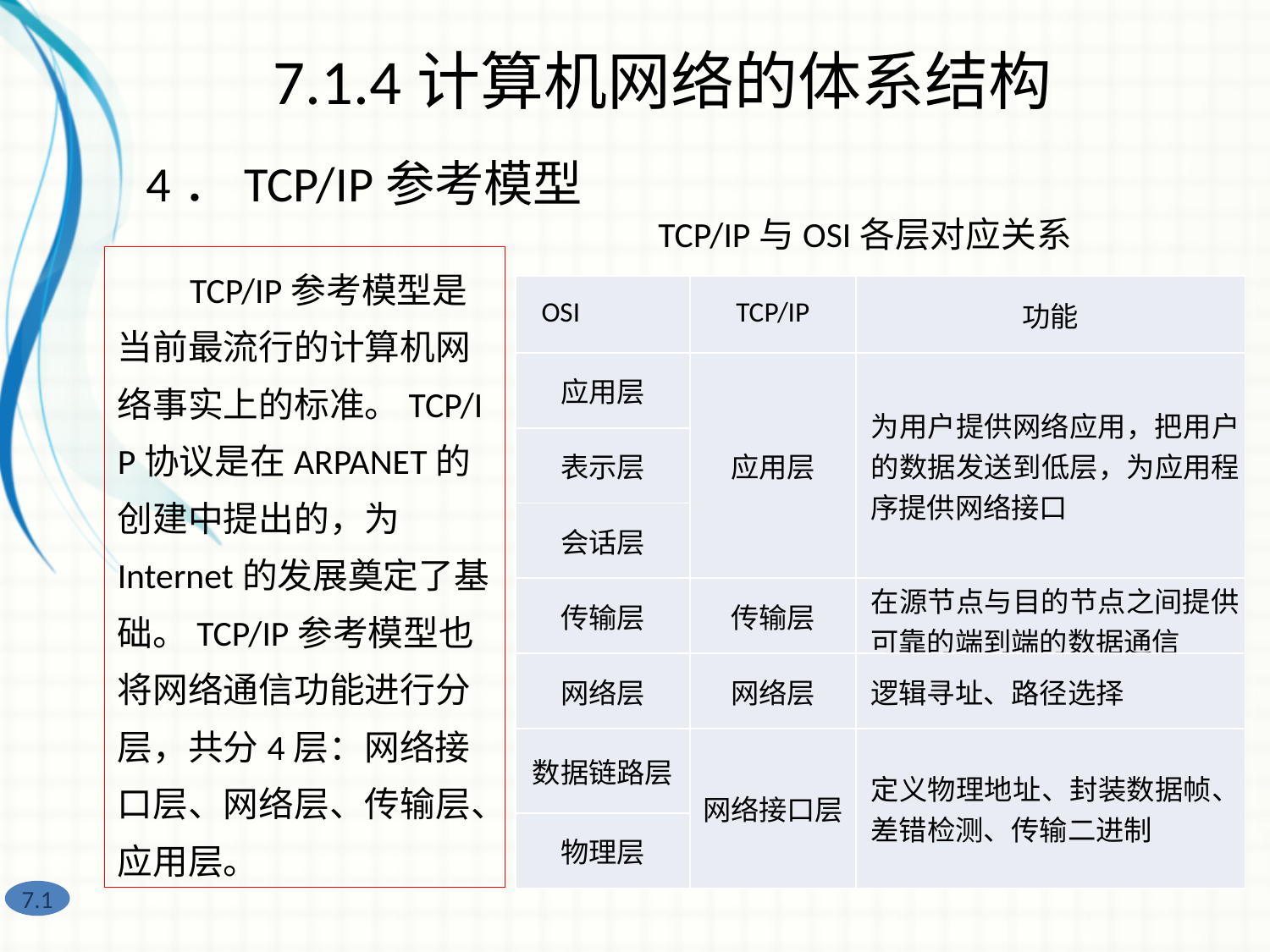

7.1.4计算机网络的体系结构
4．TCP/IP参考模型
TCP/IP与OSI各层对应关系
         TCP/IP参考模型是当前最流行的计算机网络事实上的标准。TCP/IP协议是在ARPANET的创建中提出的，为Internet的发展奠定了基础。TCP/IP参考模型也将网络通信功能进行分层，共分4层：网络接口层、网络层、传输层、应用层。
| OSI | TCP/IP | 功能 |
| --- | --- | --- |
| 应用层 | 应用层 | 为用户提供网络应用，把用户的数据发送到低层，为应用程序提供网络接口 |
| 表示层 |  |  |
| 会话层 |  |  |
| 传输层 | 传输层 | 在源节点与目的节点之间提供可靠的端到端的数据通信 |
| 网络层 | 网络层 | 逻辑寻址、路径选择 |
| 数据链路层 | 网络接口层 | 定义物理地址、封装数据帧、差错检测、传输二进制 |
| 物理层 |  |  |